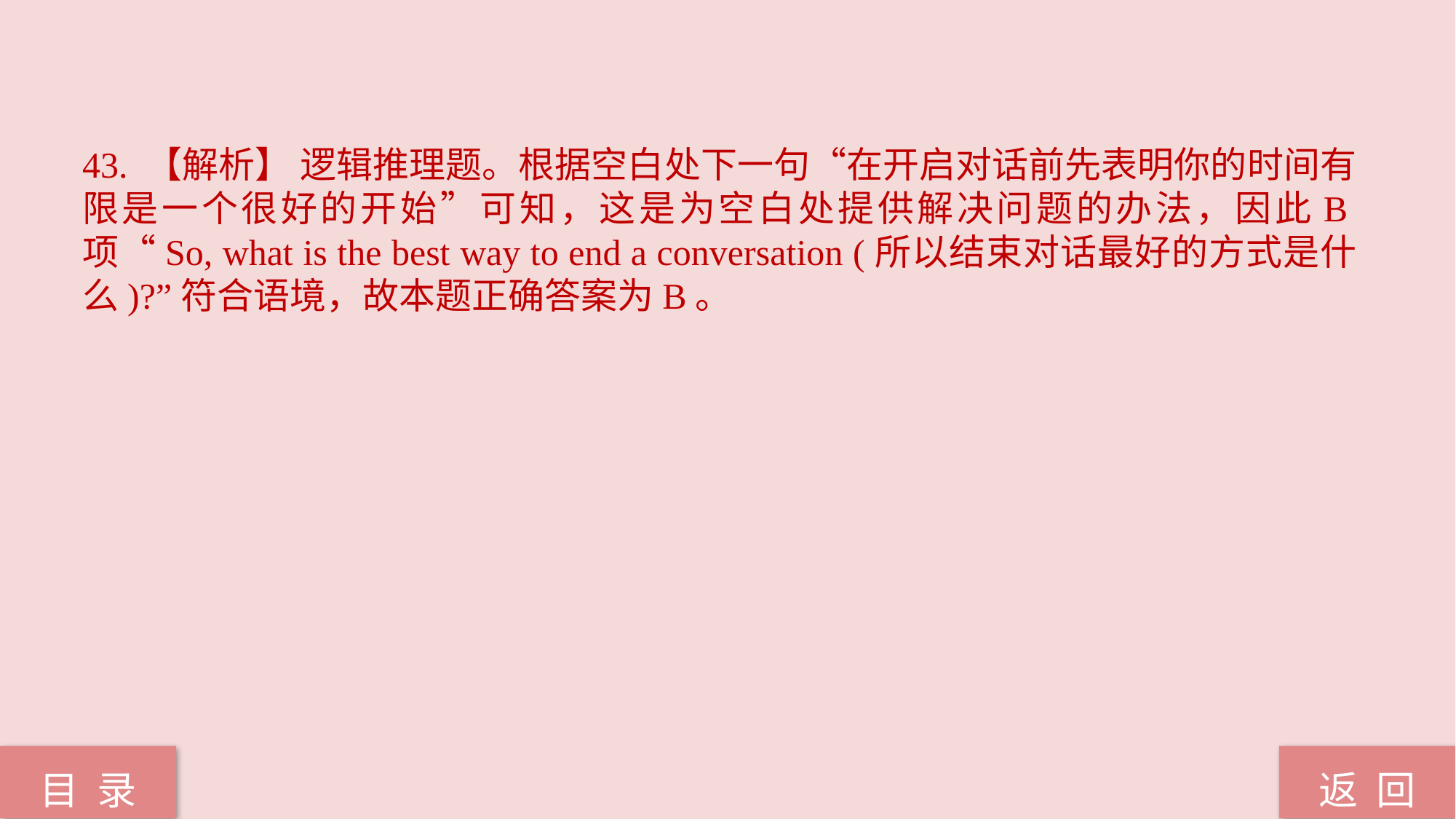

43. 【解析】 逻辑推理题。根据空白处下一句“在开启对话前先表明你的时间有限是一个很好的开始”可知，这是为空白处提供解决问题的办法，因此B项“So, what is the best way to end a conversation (所以结束对话最好的方式是什么)?”符合语境，故本题正确答案为B。
返  回